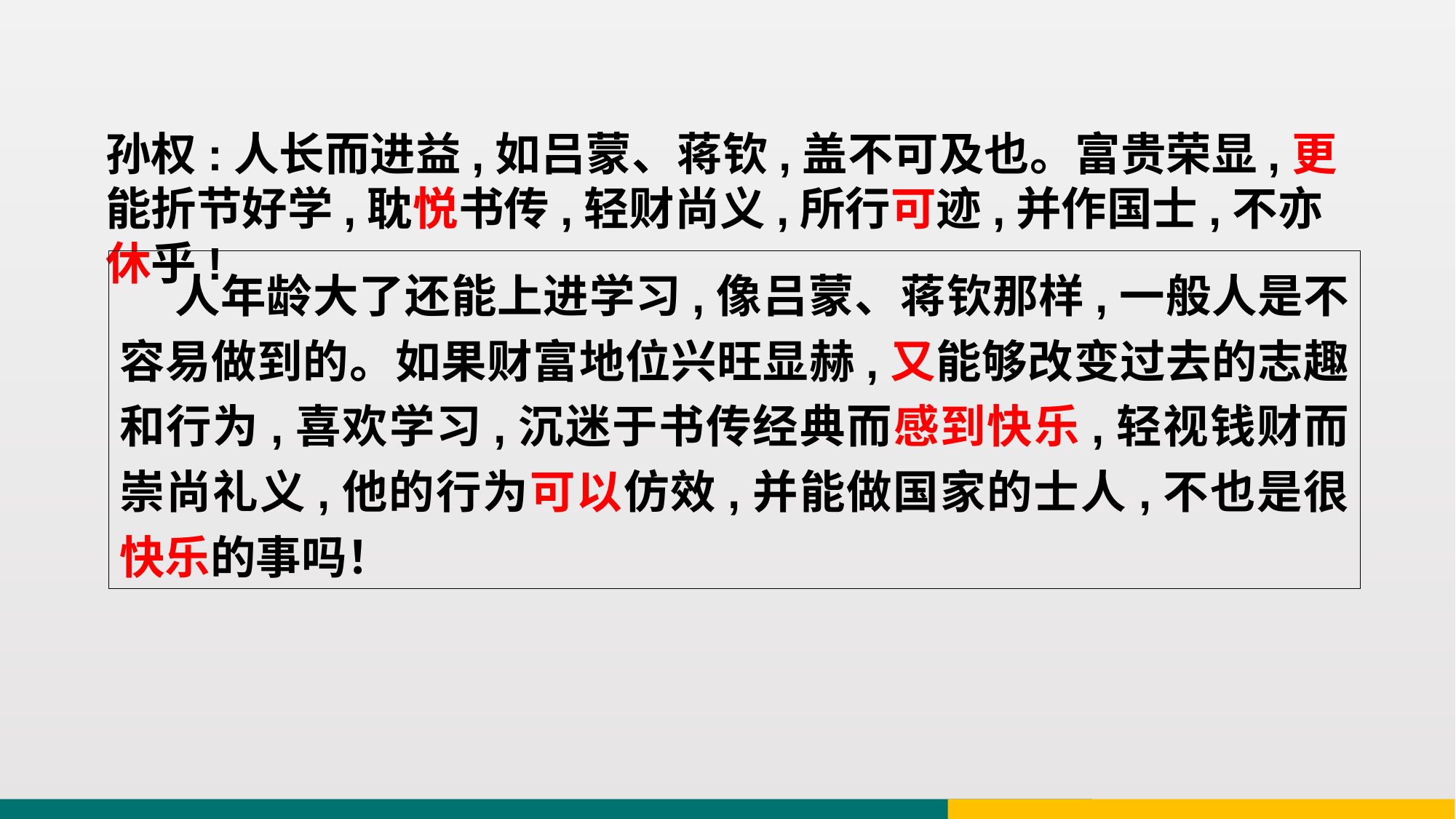

孙权:人长而进益,如吕蒙、蒋钦,盖不可及也。富贵荣显,更能折节好学,耽悦书传,轻财尚义,所行可迹,并作国士,不亦休乎!
    人年龄大了还能上进学习,像吕蒙、蒋钦那样,一般人是不容易做到的。如果财富地位兴旺显赫,又能够改变过去的志趣和行为,喜欢学习,沉迷于书传经典而感到快乐,轻视钱财而崇尚礼义,他的行为可以仿效,并能做国家的士人,不也是很快乐的事吗！